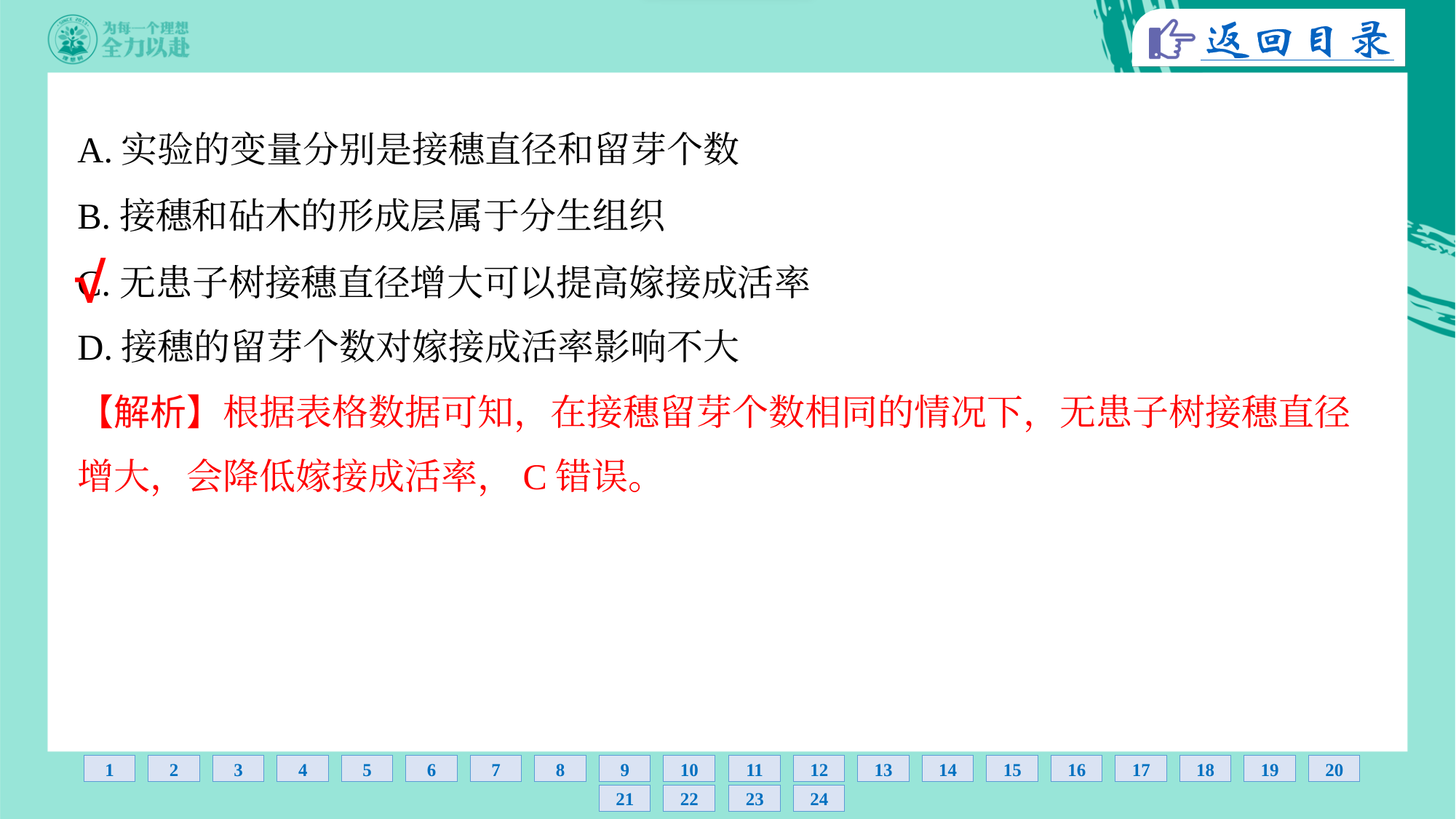

A.实验的变量分别是接穗直径和留芽个数
B.接穗和砧木的形成层属于分生组织
C.无患子树接穗直径增大可以提高嫁接成活率
D.接穗的留芽个数对嫁接成活率影响不大
√
【解析】根据表格数据可知，在接穗留芽个数相同的情况下，无患子树接穗直径
增大，会降低嫁接成活率，C错误。